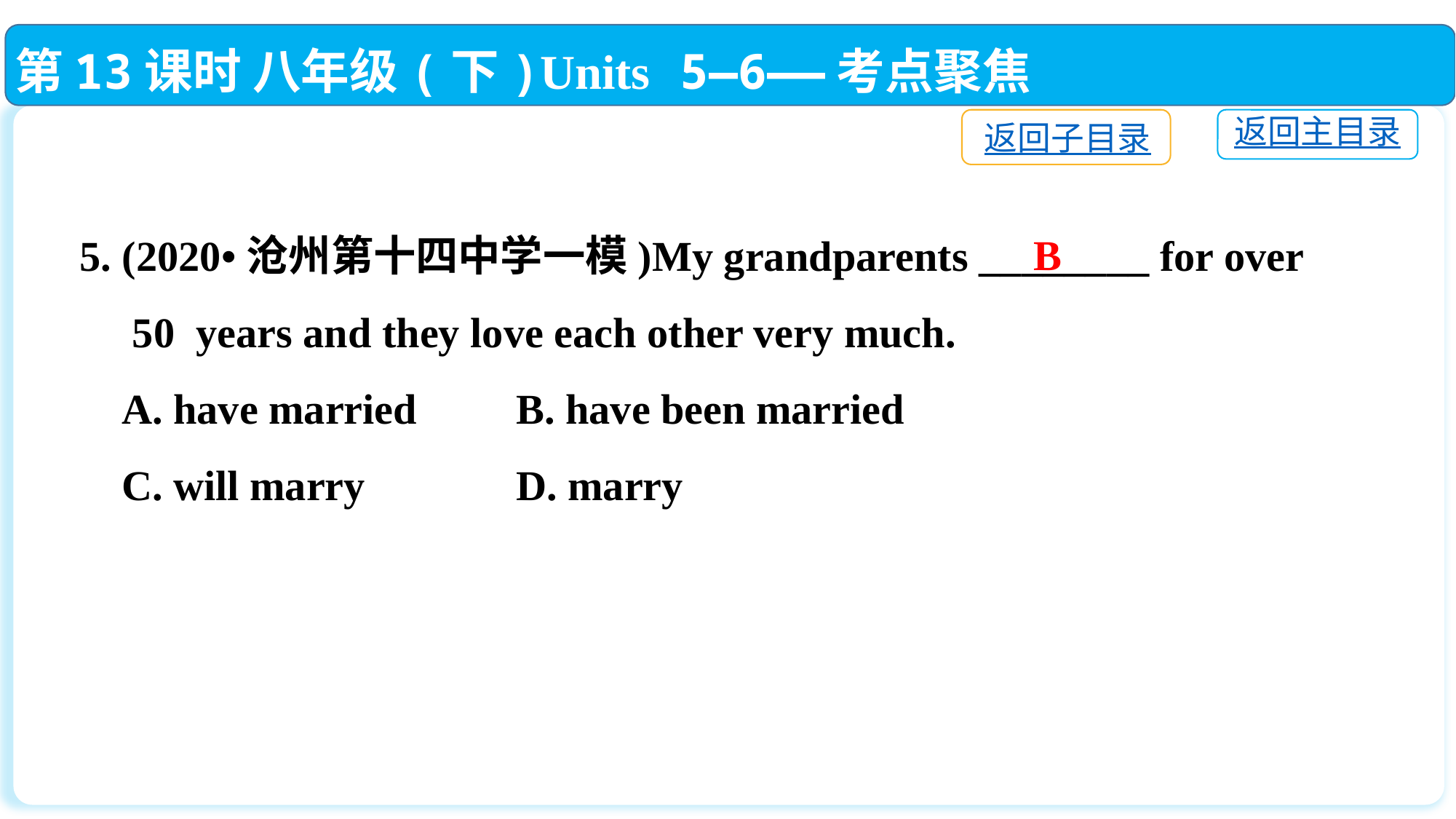

第13课时 八年级(下)Units 5—6——考点聚焦

返回子目录
返回主目录
5. (2020•沧州第十四中学一模)My grandparents ________ for over
     50  years and they love each other very much.
    A. have married	B. have been married
    C. will marry		D. marry
B